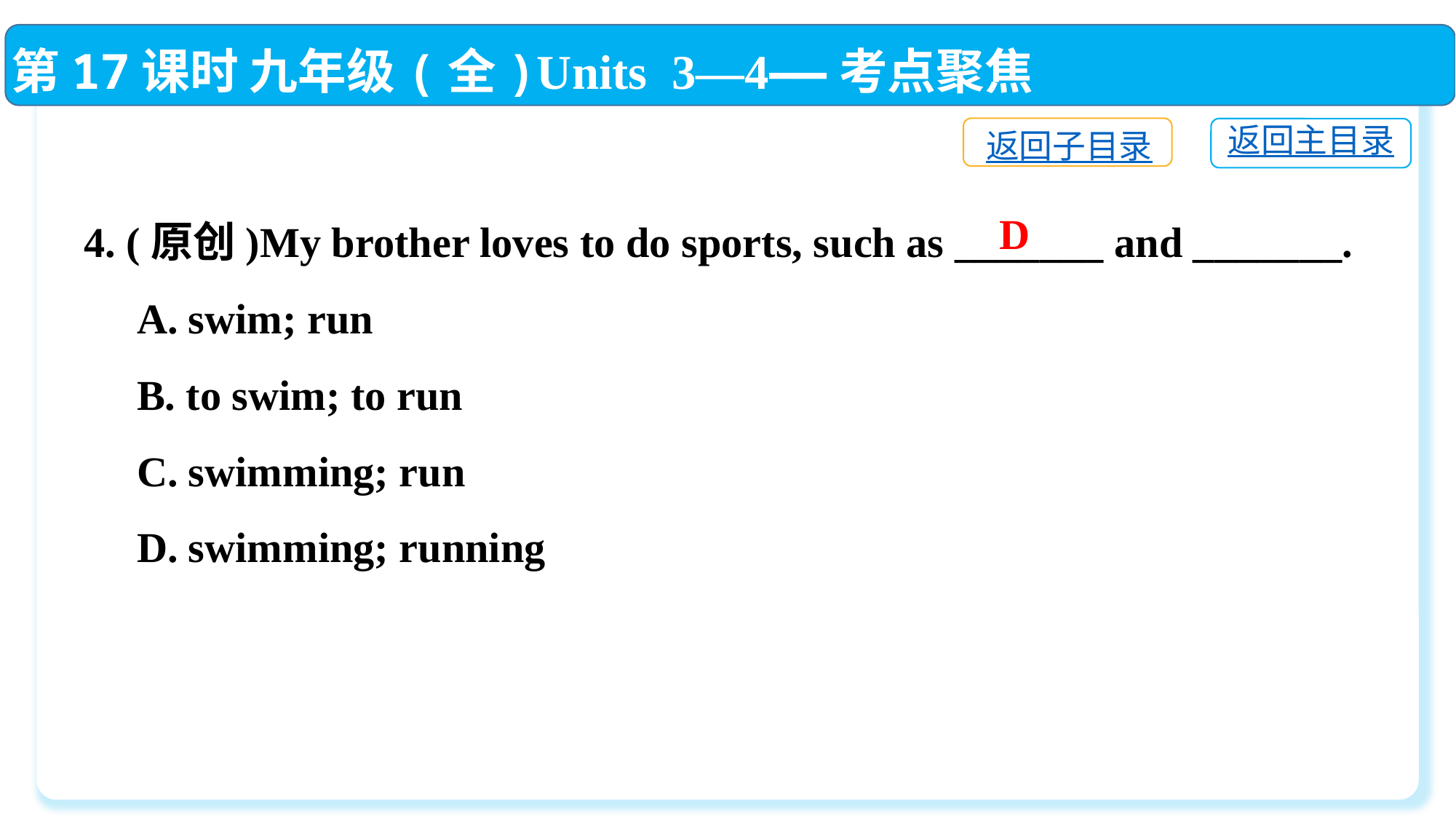

第17课时 九年级(全)Units  3—4——考点聚焦

返回子目录
返回主目录
4. (原创)My brother loves to do sports, such as _______ and _______.
     A. swim; run
     B. to swim; to run
     C. swimming; run
     D. swimming; running

D